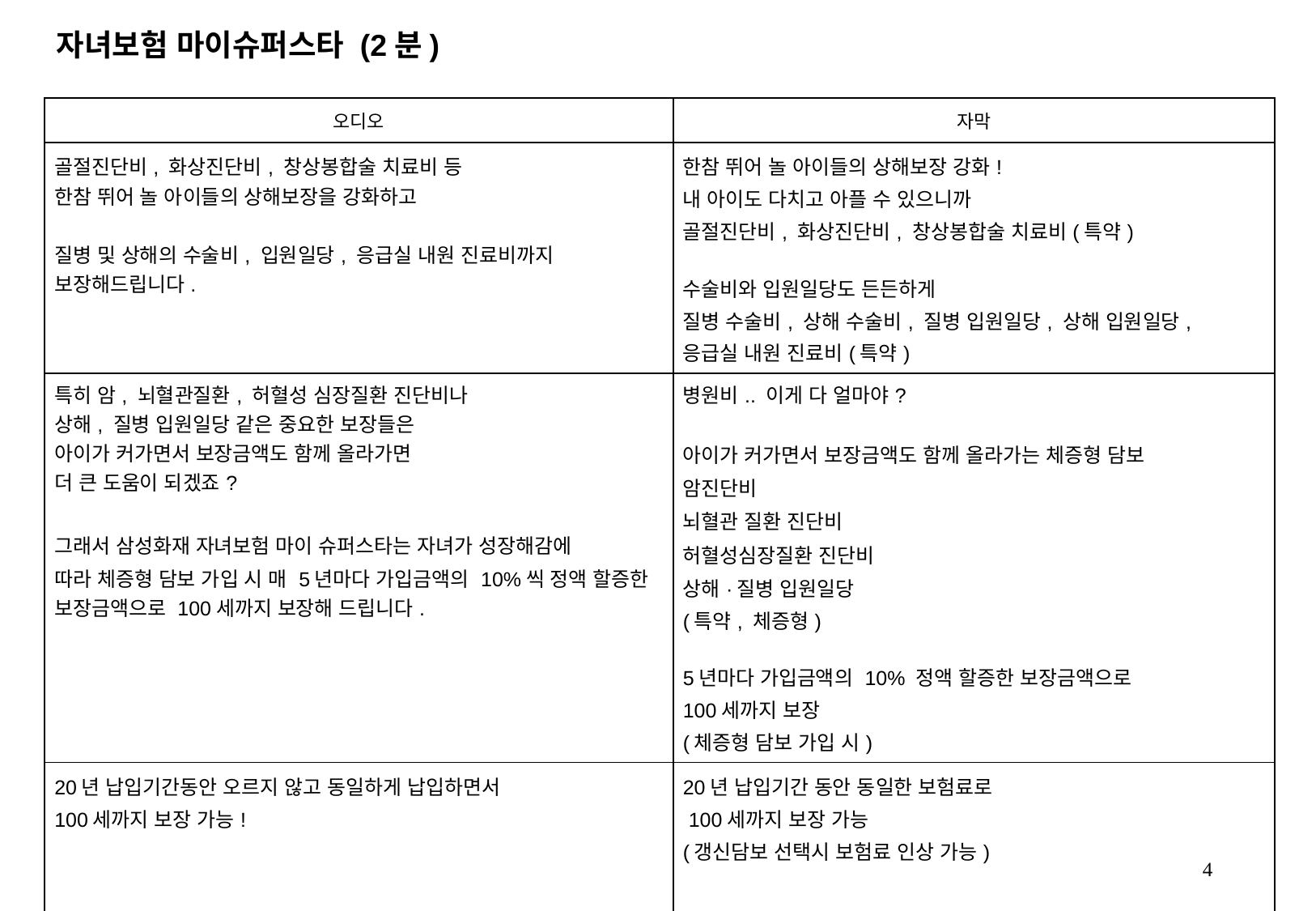

자녀보험 마이슈퍼스타 (2분)
| 오디오 | 자막 |
| --- | --- |
| 골절진단비, 화상진단비, 창상봉합술 치료비 등 한참 뛰어 놀 아이들의 상해보장을 강화하고 질병 및 상해의 수술비, 입원일당, 응급실 내원 진료비까지 보장해드립니다. | 한참 뛰어 놀 아이들의 상해보장 강화! 내 아이도 다치고 아플 수 있으니까 골절진단비, 화상진단비, 창상봉합술 치료비(특약) 수술비와 입원일당도 든든하게 질병 수술비, 상해 수술비, 질병 입원일당, 상해 입원일당, 응급실 내원 진료비(특약) |
| 특히 암, 뇌혈관질환, 허혈성 심장질환 진단비나 상해, 질병 입원일당 같은 중요한 보장들은 아이가 커가면서 보장금액도 함께 올라가면 더 큰 도움이 되겠죠? 그래서 삼성화재 자녀보험 마이 슈퍼스타는 자녀가 성장해감에 따라 체증형 담보 가입 시 매 5년마다 가입금액의 10%씩 정액 할증한 보장금액으로 100세까지 보장해 드립니다. | 병원비.. 이게 다 얼마야? 아이가 커가면서 보장금액도 함께 올라가는 체증형 담보 암진단비 뇌혈관 질환 진단비 허혈성심장질환 진단비 상해·질병 입원일당 (특약, 체증형) 5년마다 가입금액의 10% 정액 할증한 보장금액으로 100세까지 보장 (체증형 담보 가입 시) |
| 20년 납입기간동안 오르지 않고 동일하게 납입하면서 100세까지 보장 가능! | 20년 납입기간 동안 동일한 보험료로 100세까지 보장 가능 (갱신담보 선택시 보험료 인상 가능) |
4